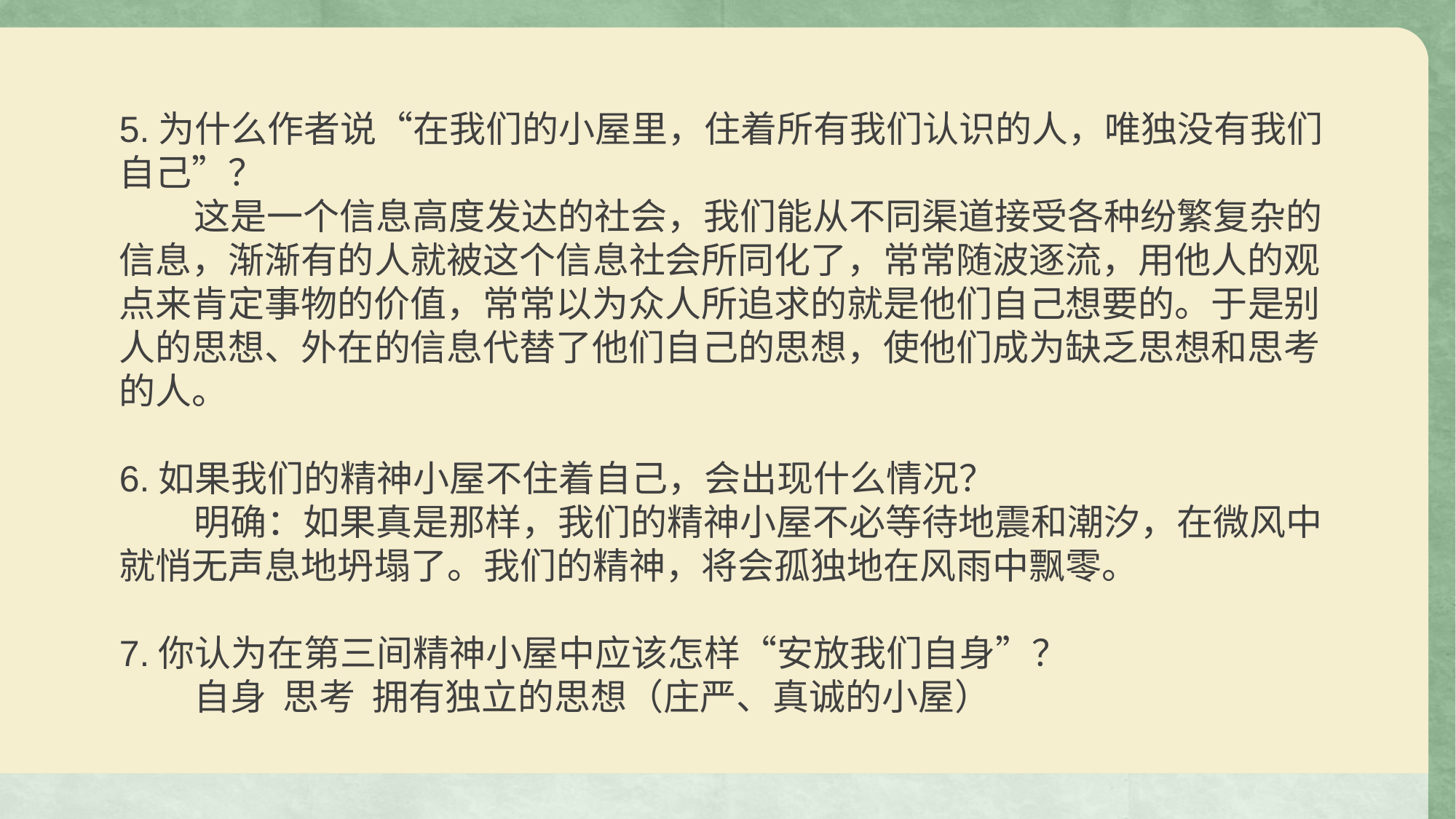

5.为什么作者说“在我们的小屋里，住着所有我们认识的人，唯独没有我们自己”？
        这是一个信息高度发达的社会，我们能从不同渠道接受各种纷繁复杂的信息，渐渐有的人就被这个信息社会所同化了，常常随波逐流，用他人的观点来肯定事物的价值，常常以为众人所追求的就是他们自己想要的。于是别人的思想、外在的信息代替了他们自己的思想，使他们成为缺乏思想和思考的人。

6.如果我们的精神小屋不住着自己，会出现什么情况？
        明确：如果真是那样，我们的精神小屋不必等待地震和潮汐，在微风中就悄无声息地坍塌了。我们的精神，将会孤独地在风雨中飘零。

7.你认为在第三间精神小屋中应该怎样“安放我们自身”？
        自身  思考  拥有独立的思想（庄严、真诚的小屋）